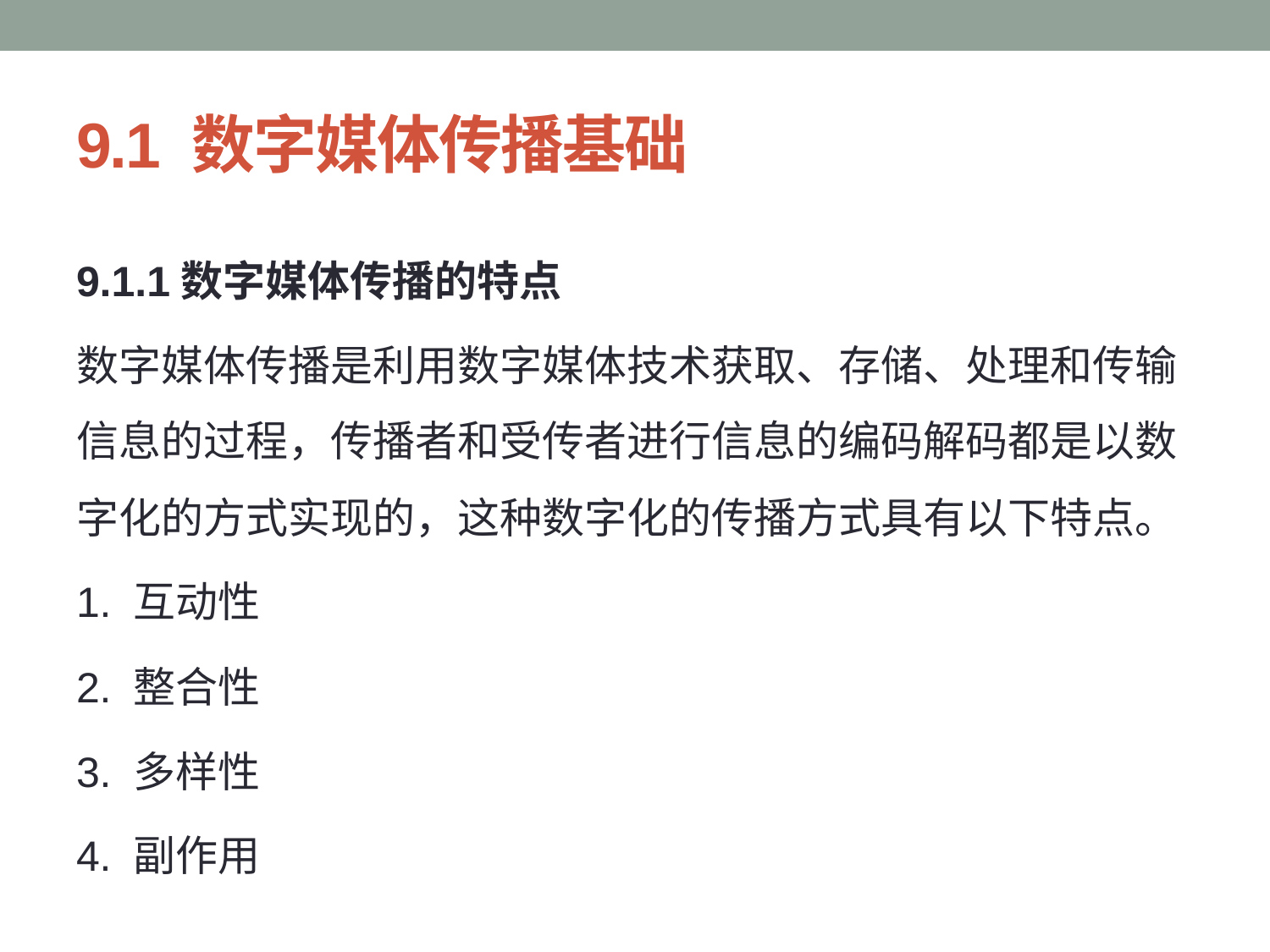

# 9.1 数字媒体传播基础
9.1.1数字媒体传播的特点
数字媒体传播是利用数字媒体技术获取、存储、处理和传输信息的过程，传播者和受传者进行信息的编码解码都是以数字化的方式实现的，这种数字化的传播方式具有以下特点。
1. 互动性
2. 整合性
3. 多样性
4. 副作用